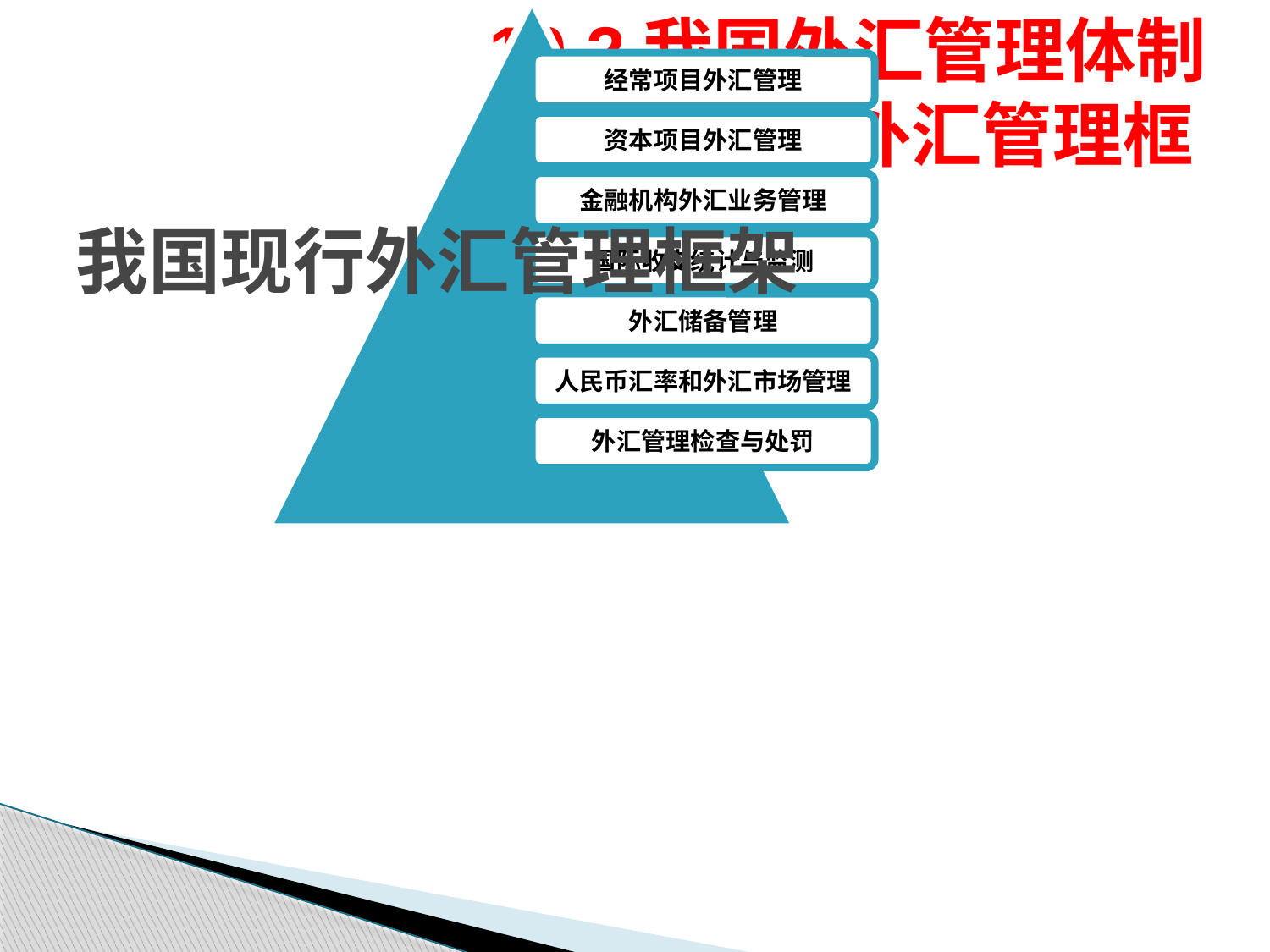

# 我国现行外汇管理框架
经常项目外汇管理
资本项目外汇管理
金融机构外汇业务管理
国际收支统计与监测
外汇储备管理
人民币汇率和外汇市场管理
外汇管理检查与处罚